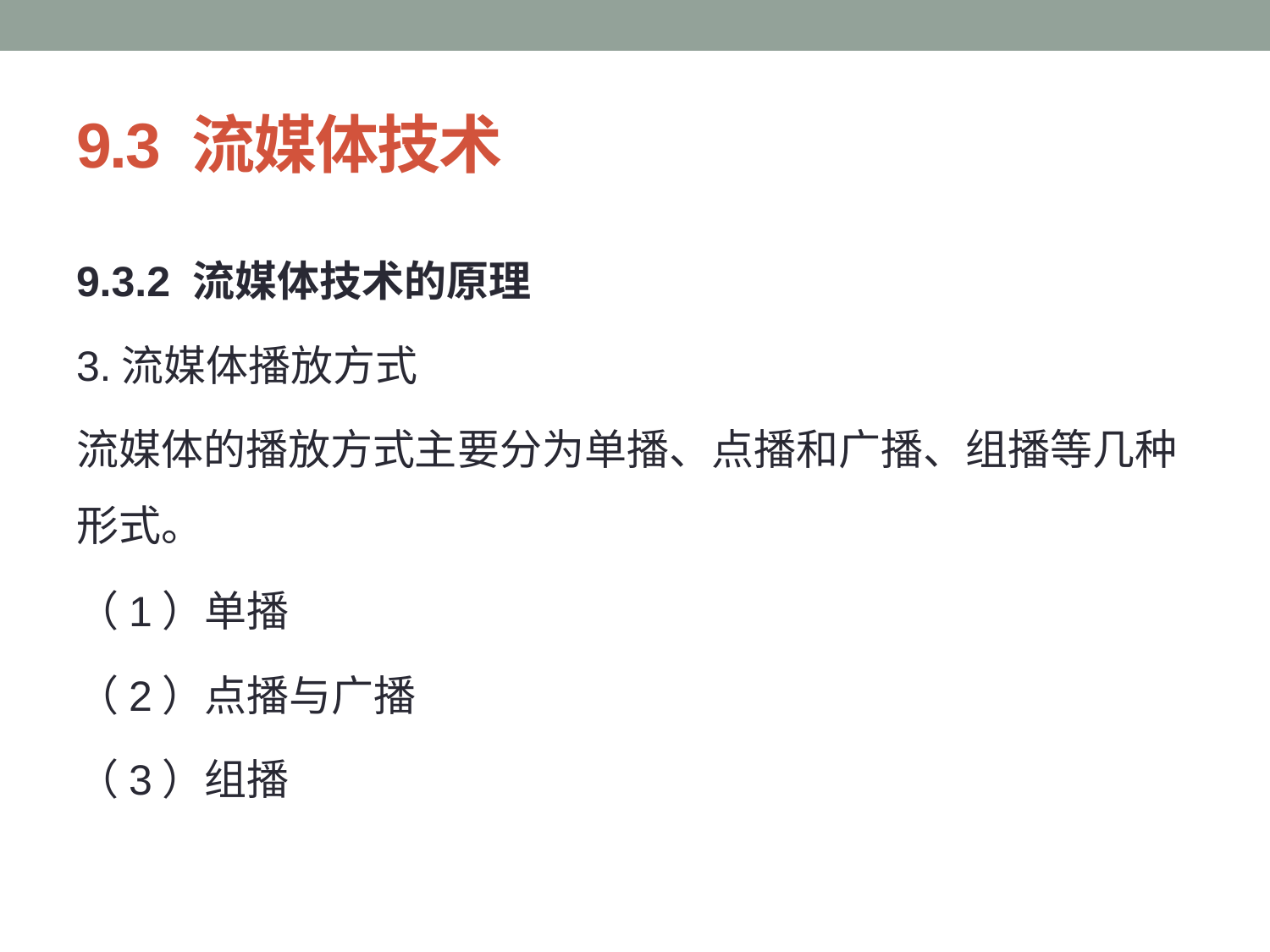

# 9.3 流媒体技术
9.3.2 流媒体技术的原理
3.流媒体播放方式
流媒体的播放方式主要分为单播、点播和广播、组播等几种形式。
（1）单播
（2）点播与广播
（3）组播